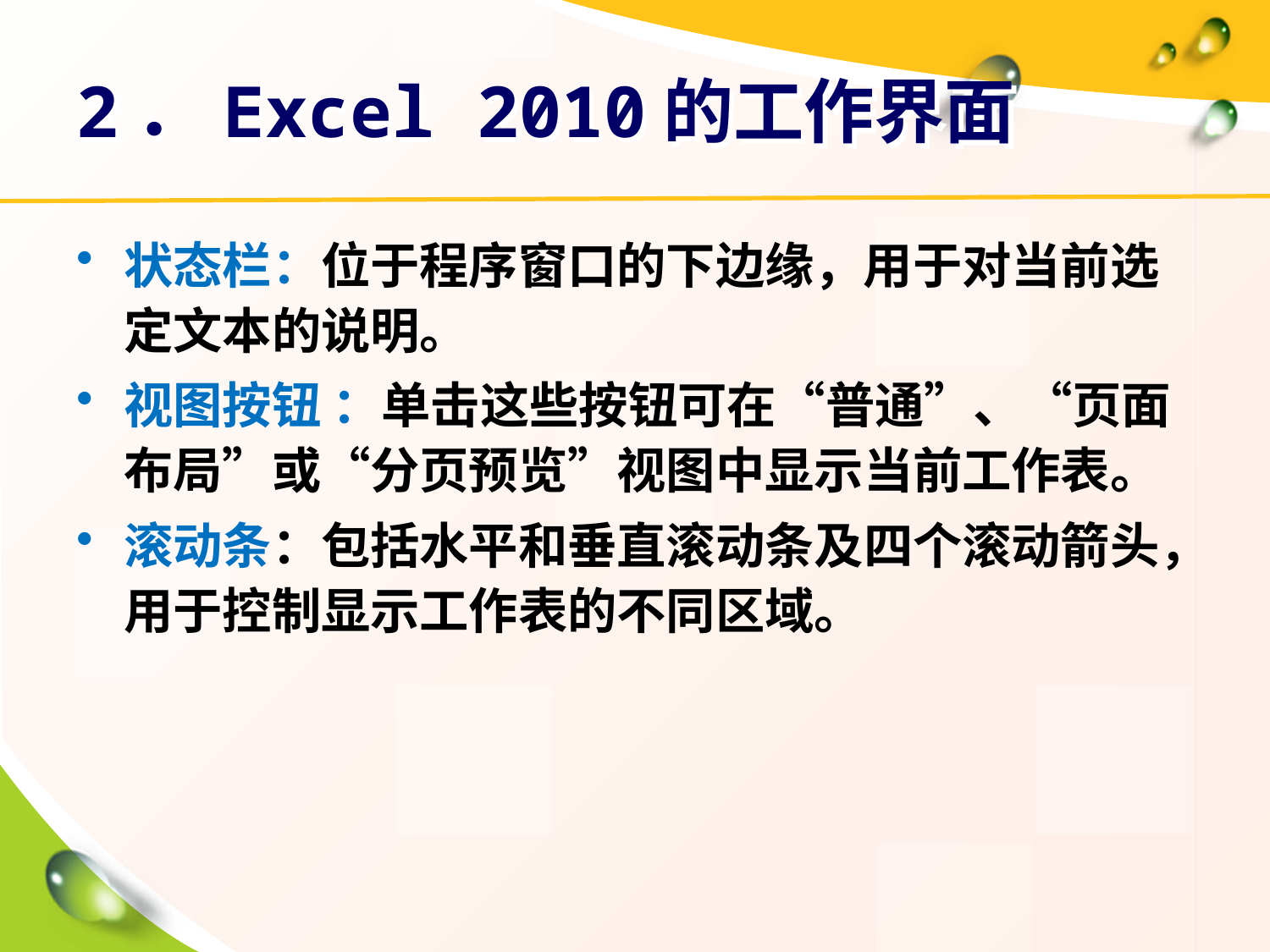

# 2．Excel 2010的工作界面
状态栏：位于程序窗口的下边缘，用于对当前选定文本的说明。
视图按钮 ：单击这些按钮可在“普通”、“页面布局”或“分页预览”视图中显示当前工作表。
滚动条：包括水平和垂直滚动条及四个滚动箭头，用于控制显示工作表的不同区域。